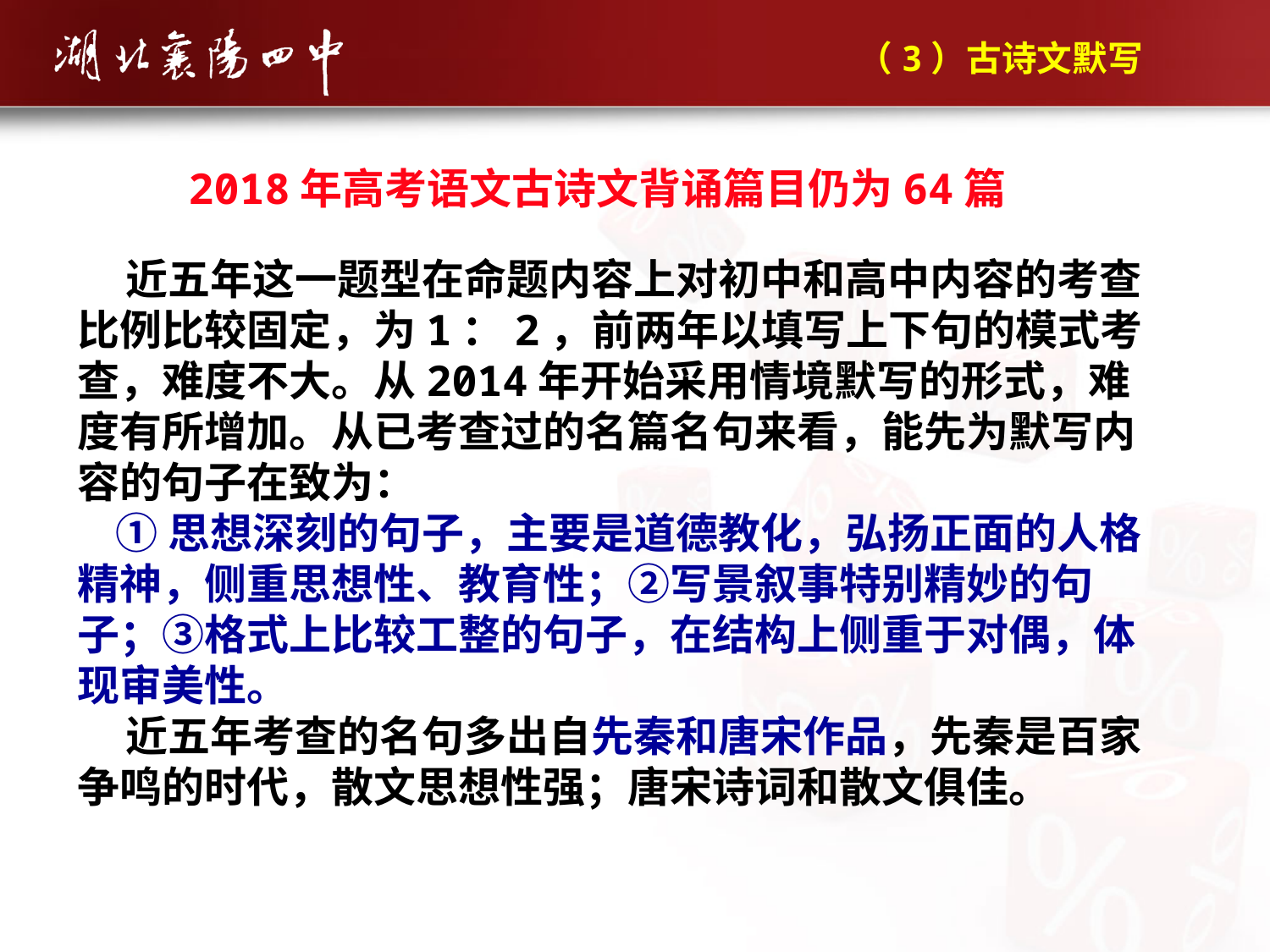

（3）古诗文默写
  2018年高考语文古诗文背诵篇目仍为64篇
    近五年这一题型在命题内容上对初中和高中内容的考查比例比较固定，为1：2，前两年以填写上下句的模式考查，难度不大。从2014年开始采用情境默写的形式，难度有所增加。从已考查过的名篇名句来看，能先为默写内容的句子在致为：
    ①思想深刻的句子，主要是道德教化，弘扬正面的人格精神，侧重思想性、教育性；②写景叙事特别精妙的句子；③格式上比较工整的句子，在结构上侧重于对偶，体现审美性。
    近五年考查的名句多出自先秦和唐宋作品，先秦是百家争鸣的时代，散文思想性强；唐宋诗词和散文俱佳。